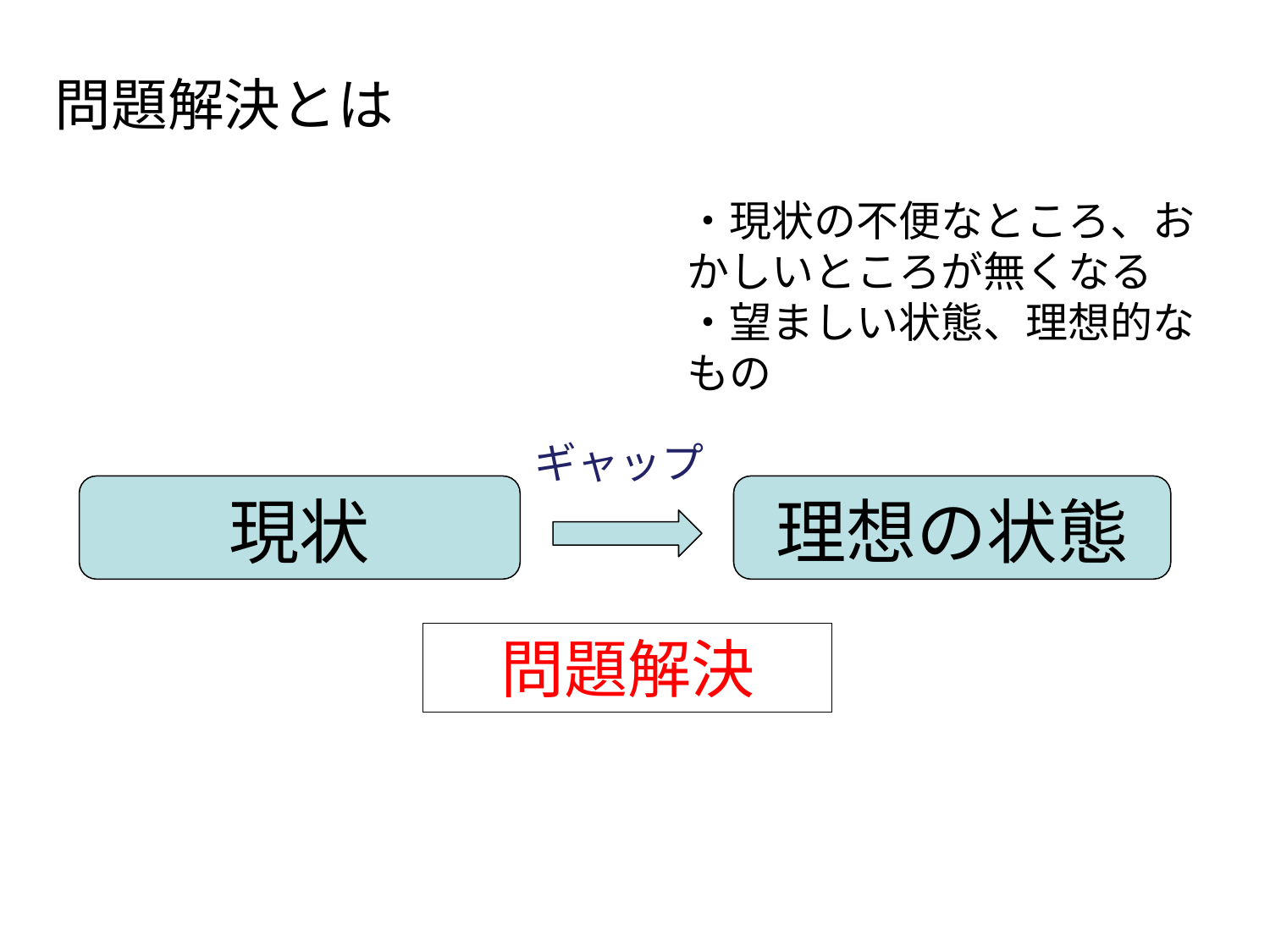

問題解決とは
・現状の不便なところ、おかしいところが無くなる
・望ましい状態、理想的なもの
ギャップ
現状
理想の状態

問題解決